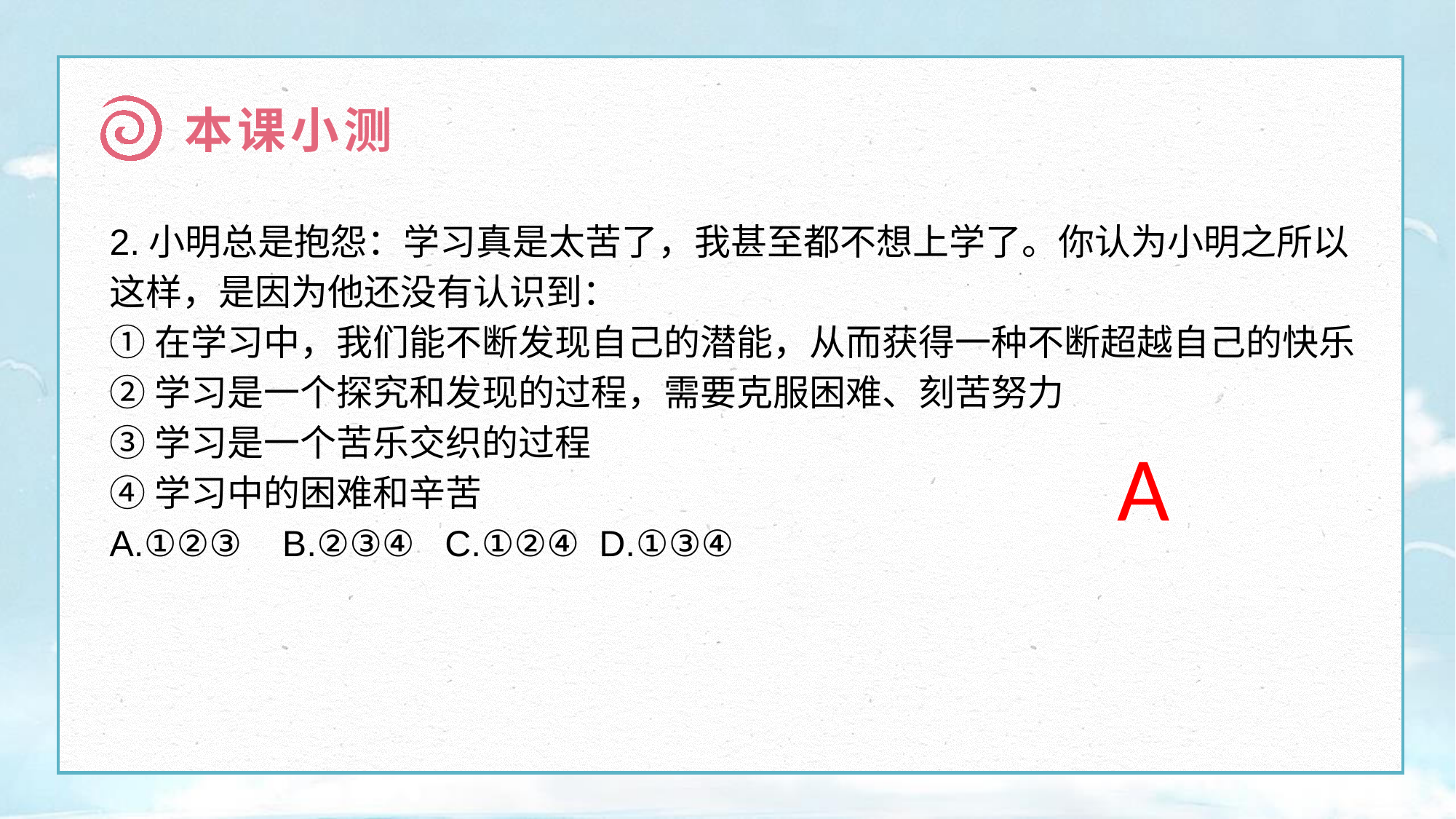

本课小测

2.小明总是抱怨：学习真是太苦了，我甚至都不想上学了。你认为小明之所以这样，是因为他还没有认识到：
①在学习中，我们能不断发现自己的潜能，从而获得一种不断超越自己的快乐
②学习是一个探究和发现的过程，需要克服困难、刻苦努力
③学习是一个苦乐交织的过程
④学习中的困难和辛苦
A.①②③    B.②③④   C.①②④  D.①③④
A